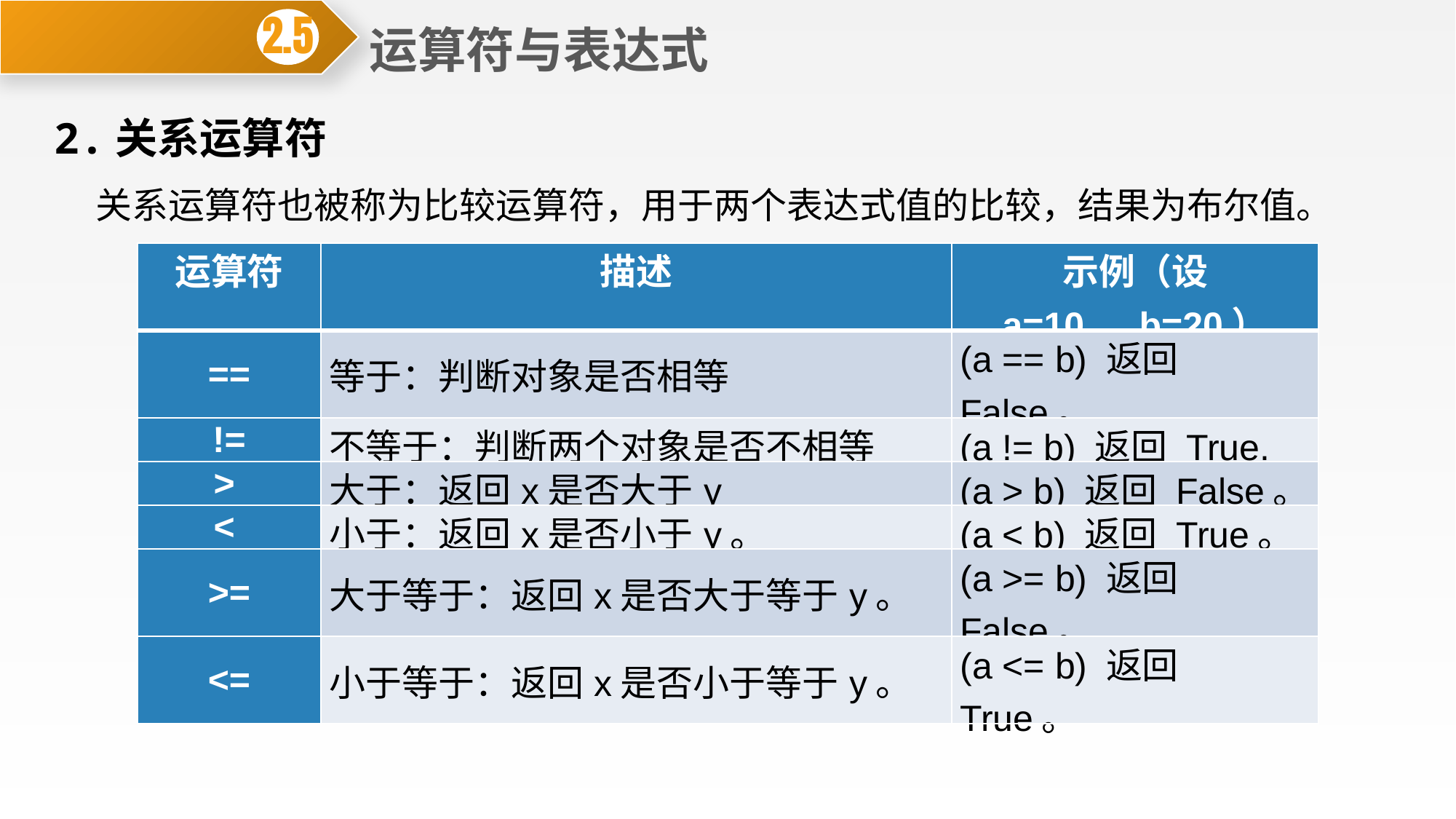

运算符与表达式
2.5
2.关系运算符
关系运算符也被称为比较运算符，用于两个表达式值的比较，结果为布尔值。
| 运算符 | 描述 | 示例（设 a=10，b=20） |
| --- | --- | --- |
| == | 等于：判断对象是否相等 | (a == b) 返回 False。 |
| != | 不等于：判断两个对象是否不相等 | (a != b) 返回 True. |
| > | 大于：返回x是否大于y | (a > b) 返回 False。 |
| < | 小于：返回x是否小于y。 | (a < b) 返回 True。 |
| >= | 大于等于：返回x是否大于等于y。 | (a >= b) 返回 False。 |
| <= | 小于等于：返回x是否小于等于y。 | (a <= b) 返回 True。 |